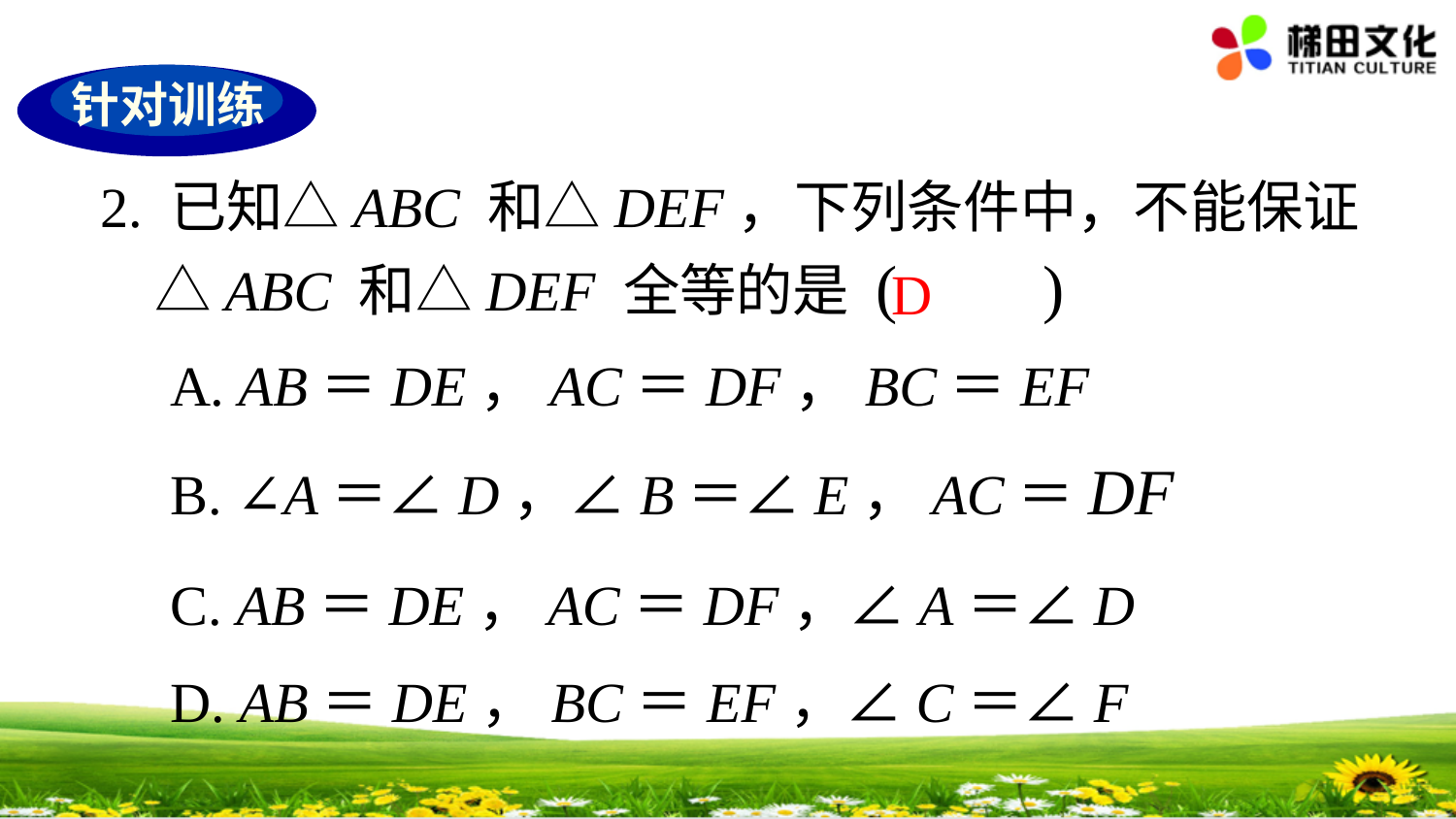

针对训练
2. 已知△ABC 和△DEF，下列条件中，不能保证△ABC 和△DEF 全等的是 (         )
     A. AB＝DE，AC＝DF，BC＝EF
     B. ∠A＝∠D，∠B＝∠E，AC＝DF
     C. AB＝DE，AC＝DF，∠A＝∠D
     D. AB＝DE，BC＝EF，∠C＝∠F
D